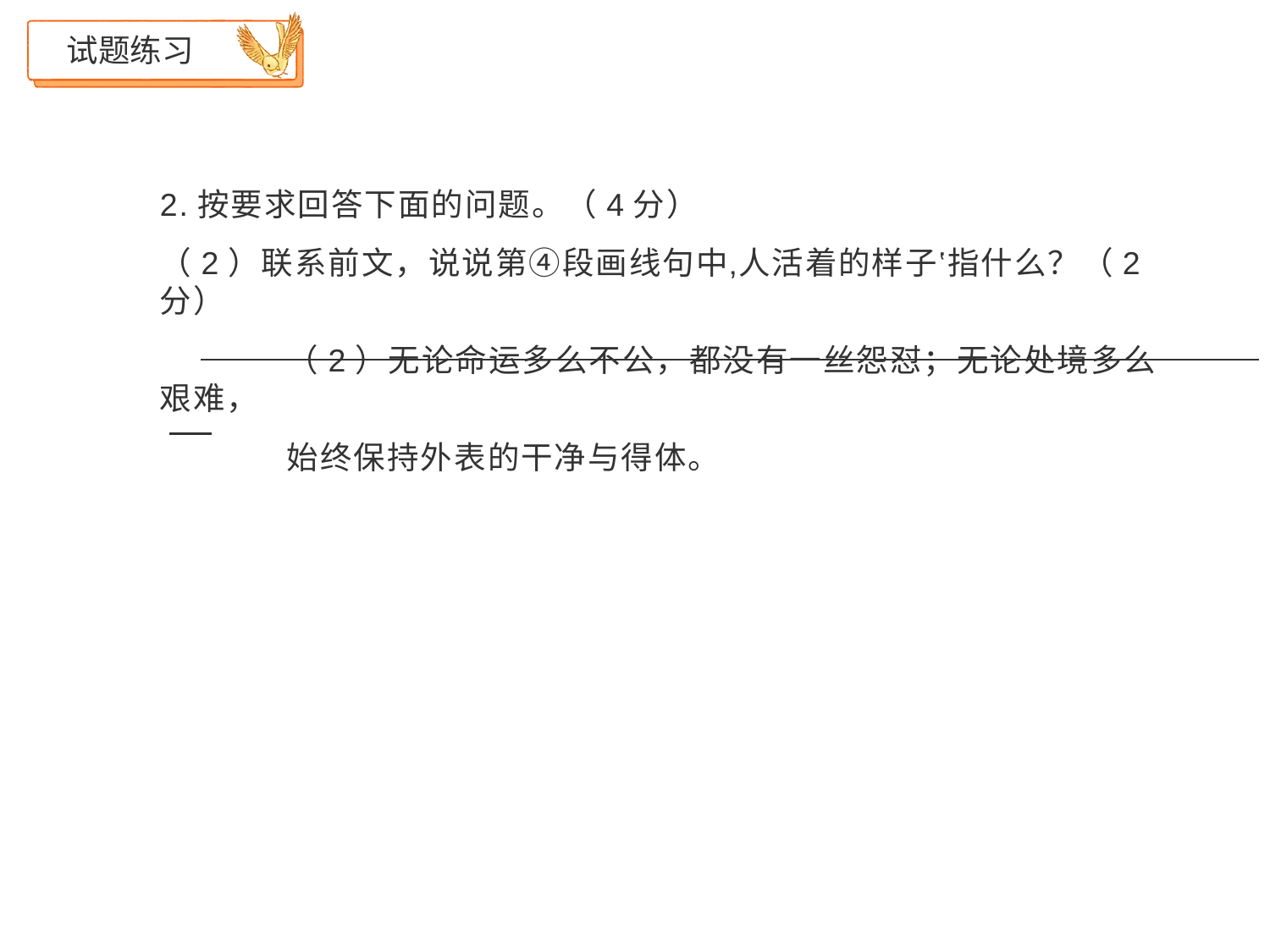

# 试题练习
2.按要求回答下面的问题。（4分）
（2）联系前文，说说第④段画线句中‚人活着的样子‛指什么？（2分）
 	（2）无论命运多么不公，都没有一丝怨怼；无论处境多么艰难，
 	始终保持外表的干净与得体。